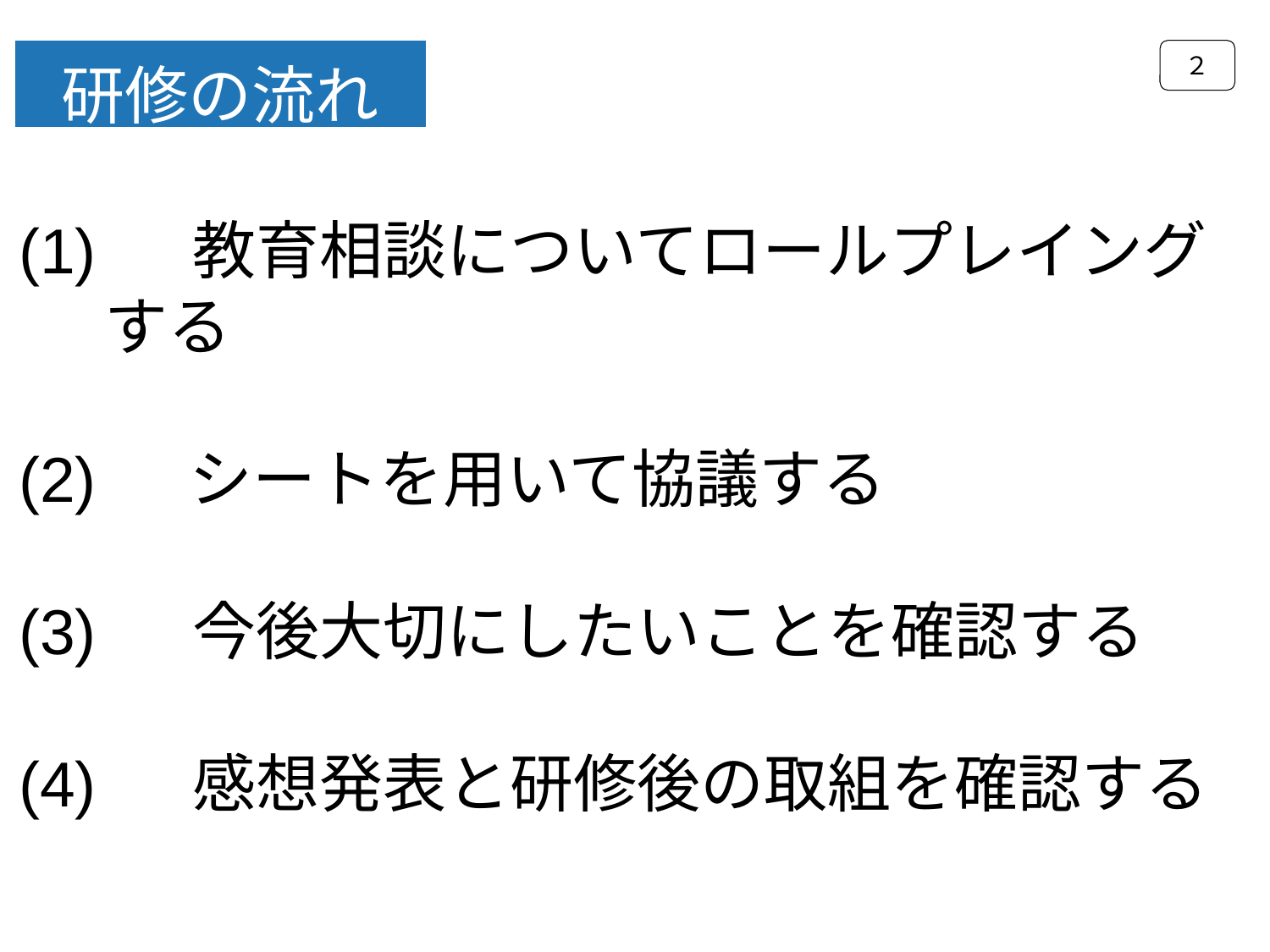

２
研修の流れ
(1) 　教育相談についてロールプレイング
     する

(2)　 シートを用いて協議する

(3) 　今後大切にしたいことを確認する

(4) 　感想発表と研修後の取組を確認する